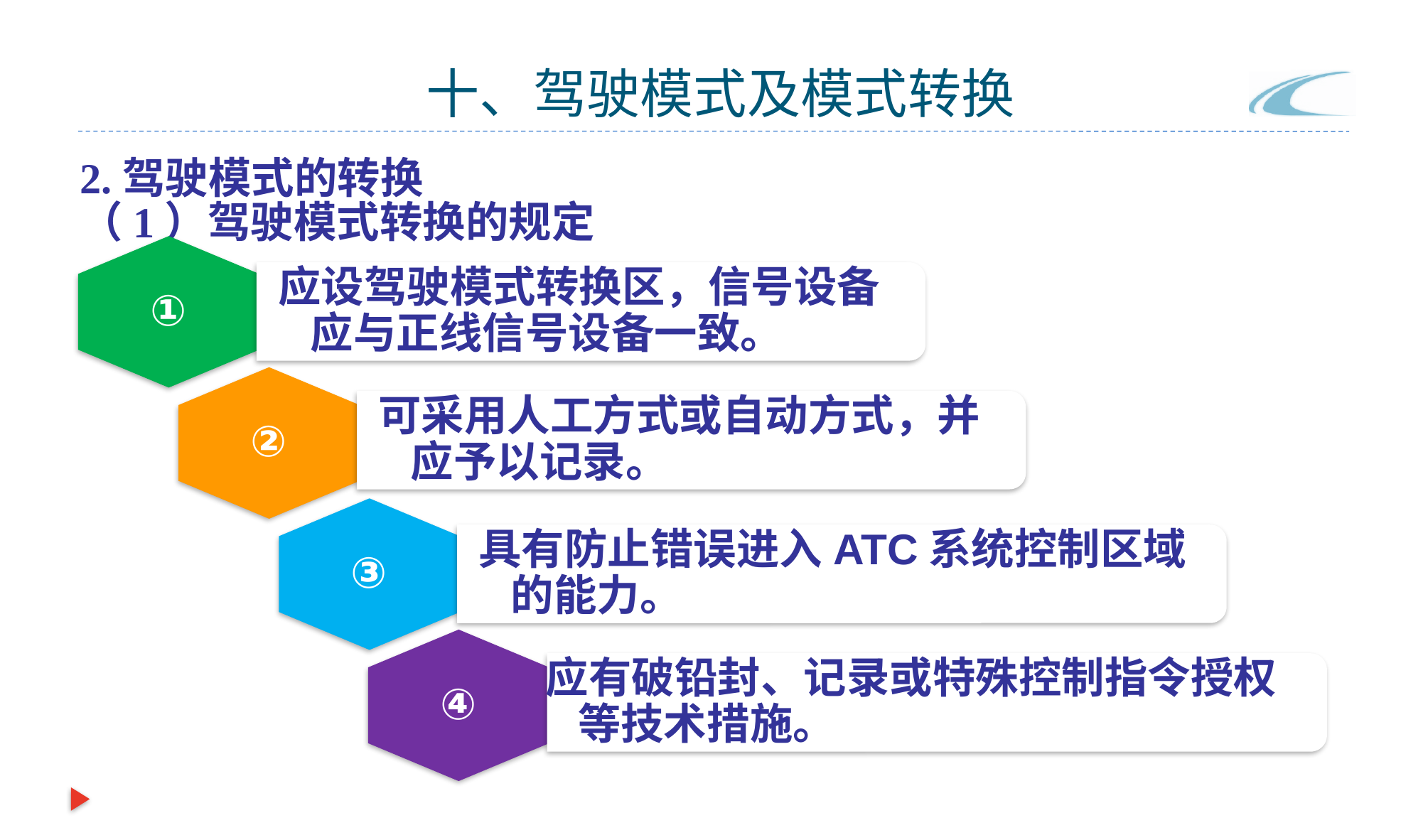

# 十、驾驶模式及模式转换
2.驾驶模式的转换
（1）驾驶模式转换的规定
①

应设驾驶模式转换区，信号设备应与正线信号设备一致。
②

可采用人工方式或自动方式，并应予以记录。
③

具有防止错误进入ATC系统控制区域的能力。
④

应有破铅封、记录或特殊控制指令授权等技术措施。